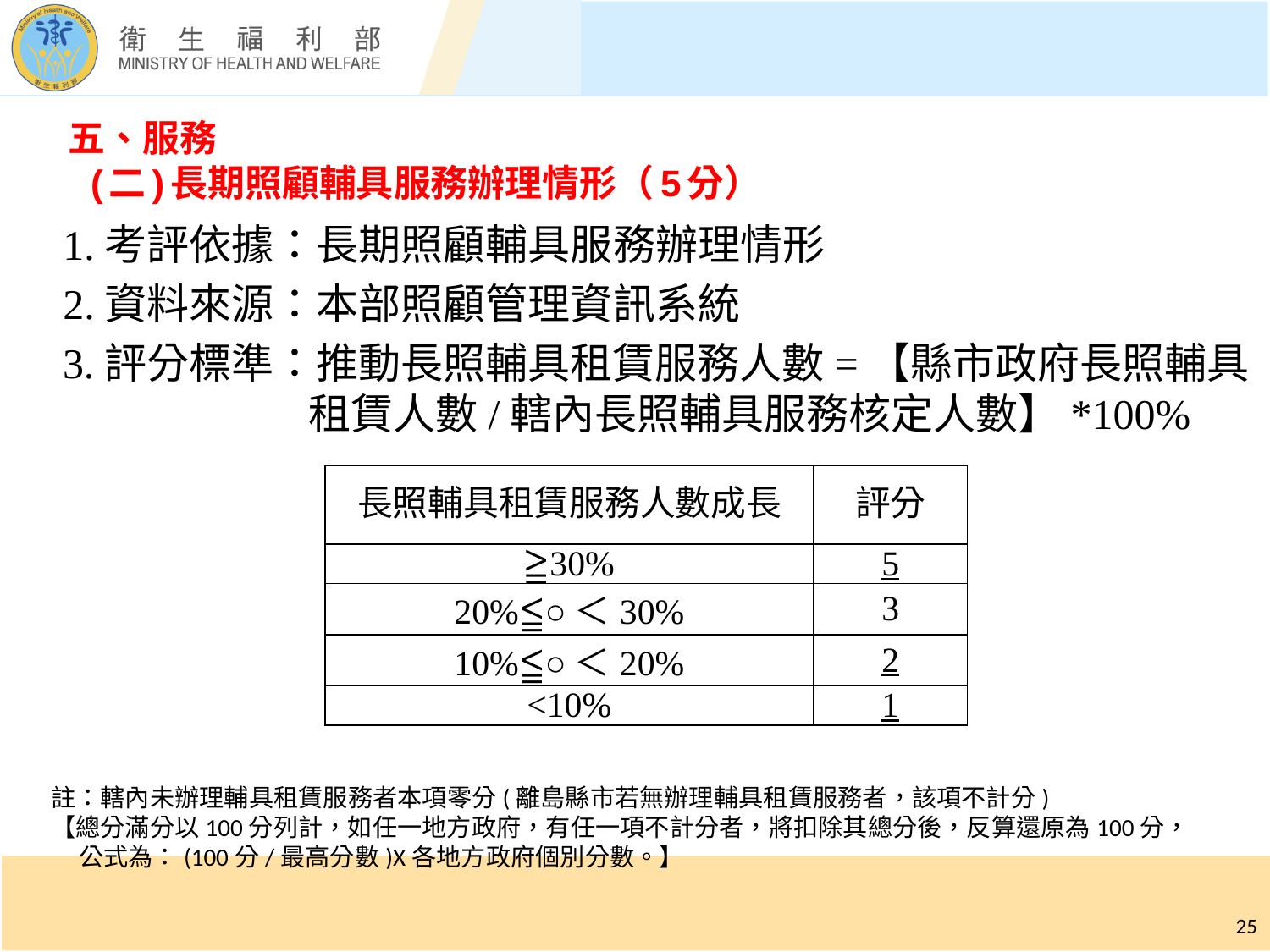

# 五、服務 (二)長期照顧輔具服務辦理情形（5分）
1.考評依據：長期照顧輔具服務辦理情形
2.資料來源：本部照顧管理資訊系統
3.評分標準：推動長照輔具租賃服務人數=【縣市政府長照輔具租賃人數/轄內長照輔具服務核定人數】*100%

| 長照輔具租賃服務人數成長 | 評分 |
| --- | --- |
| ≧30% | 5 |
| 20%≦○＜30% | 3 |
| 10%≦○＜20% | 2 |
| <10% | 1 |
註：轄內未辦理輔具租賃服務者本項零分(離島縣市若無辦理輔具租賃服務者，該項不計分)
【總分滿分以100分列計，如任一地方政府，有任一項不計分者，將扣除其總分後，反算還原為100分，
    公式為：(100分/最高分數)X各地方政府個別分數。】
25